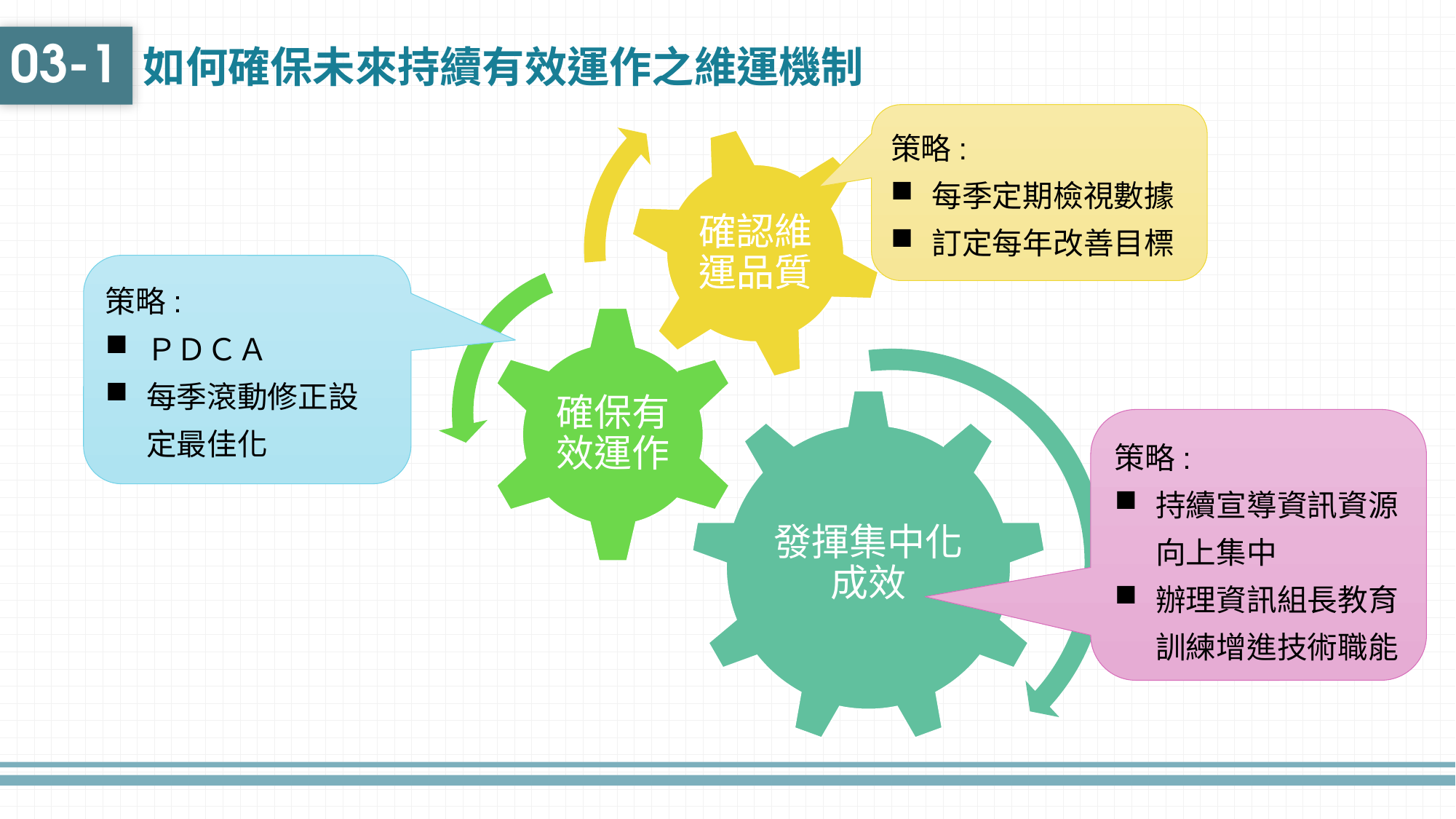

03-1
如何確保未來持續有效運作之維運機制
發揮集中化成效
確保有效運作
確認維運品質
策略:
每季定期檢視數據
訂定每年改善目標
策略:
ＰＤＣＡ
每季滾動修正設定最佳化
策略:
持續宣導資訊資源向上集中
辦理資訊組長教育訓練增進技術職能